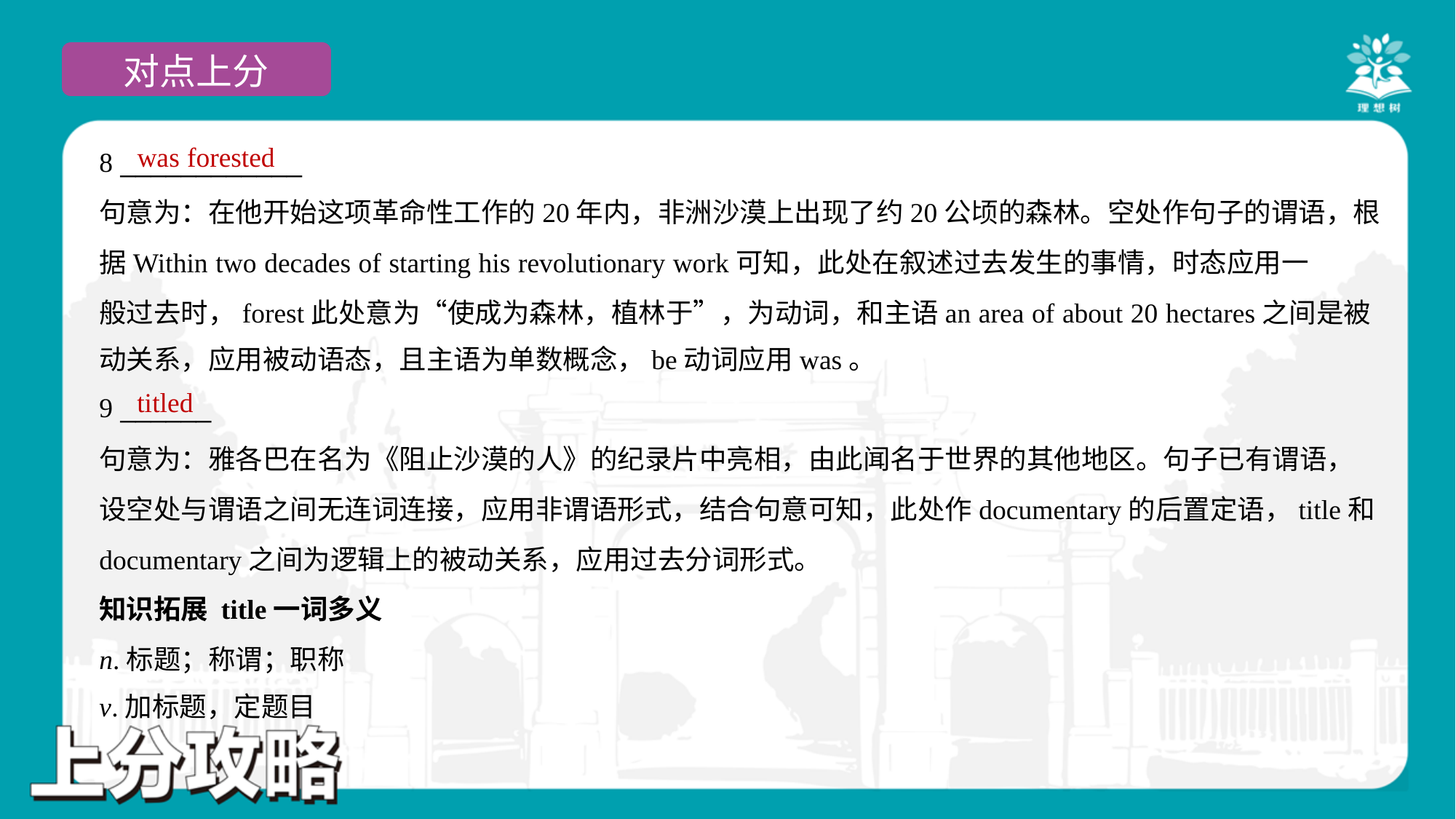

was forested
8 ____________
句意为：在他开始这项革命性工作的20年内，非洲沙漠上出现了约20公顷的森林。空处作句子的谓语，根
据Within two decades of starting his revolutionary work可知，此处在叙述过去发生的事情，时态应用一
般过去时，forest此处意为“使成为森林，植林于”，为动词，和主语an area of about 20 hectares之间是被
动关系，应用被动语态，且主语为单数概念，be动词应用was。
titled
9 ______
句意为：雅各巴在名为《阻止沙漠的人》的纪录片中亮相，由此闻名于世界的其他地区。句子已有谓语，
设空处与谓语之间无连词连接，应用非谓语形式，结合句意可知，此处作documentary的后置定语，title和
documentary之间为逻辑上的被动关系，应用过去分词形式。
知识拓展 title一词多义
n.标题；称谓；职称
v.加标题，定题目